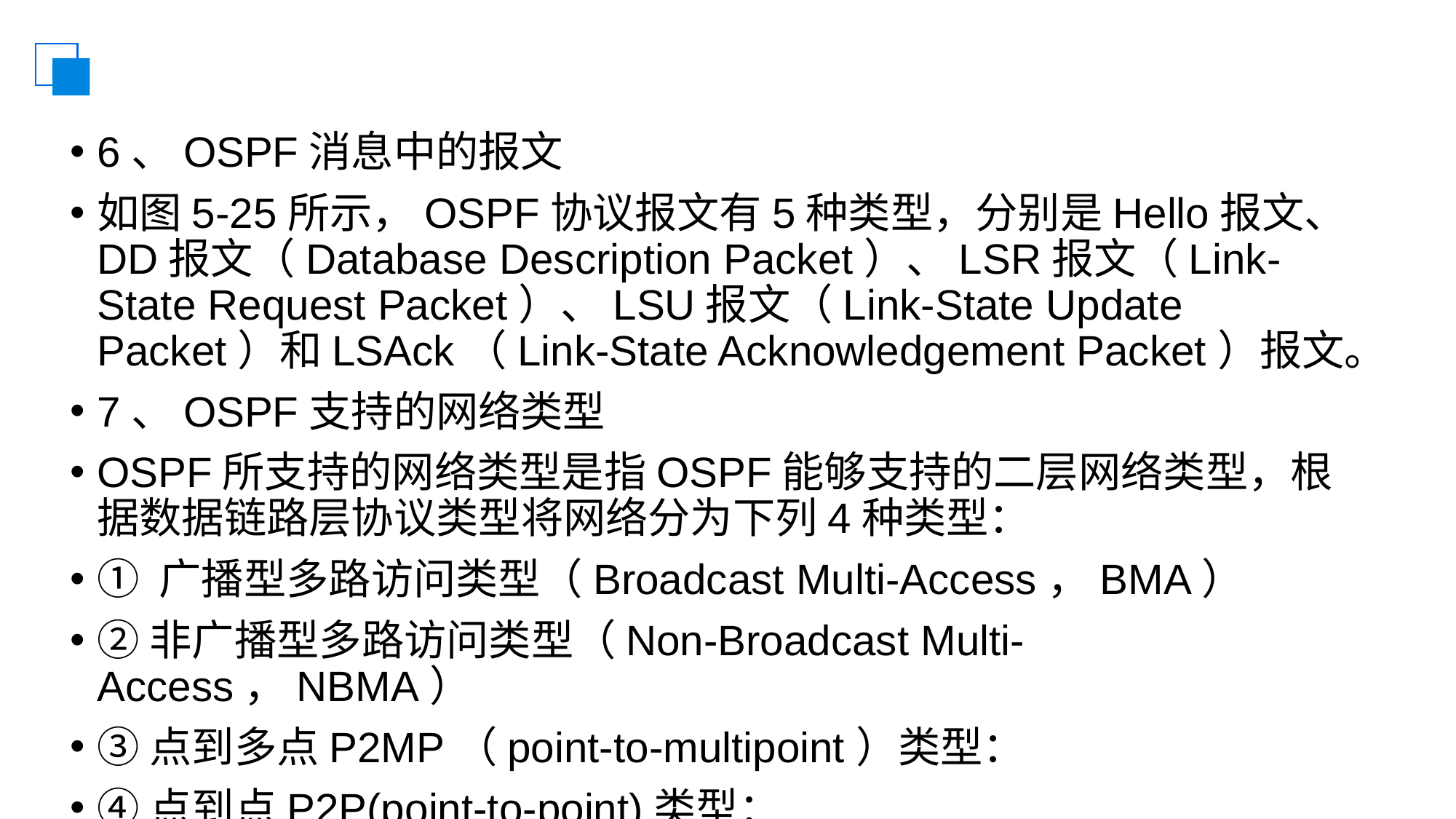

#
6、OSPF消息中的报文
如图5‑25所示，OSPF协议报文有5种类型，分别是Hello报文、DD报文（Database Description Packet）、LSR报文（Link-State Request Packet）、LSU报文（Link-State Update Packet）和LSAck（Link-State Acknowledgement Packet）报文。
7、OSPF支持的网络类型
OSPF所支持的网络类型是指OSPF能够支持的二层网络类型，根据数据链路层协议类型将网络分为下列4种类型：
① 广播型多路访问类型（Broadcast Multi-Access，BMA）
②非广播型多路访问类型（Non-Broadcast Multi-Access，NBMA）
③点到多点P2MP（point-to-multipoint）类型：
④点到点P2P(point-to-point)类型：